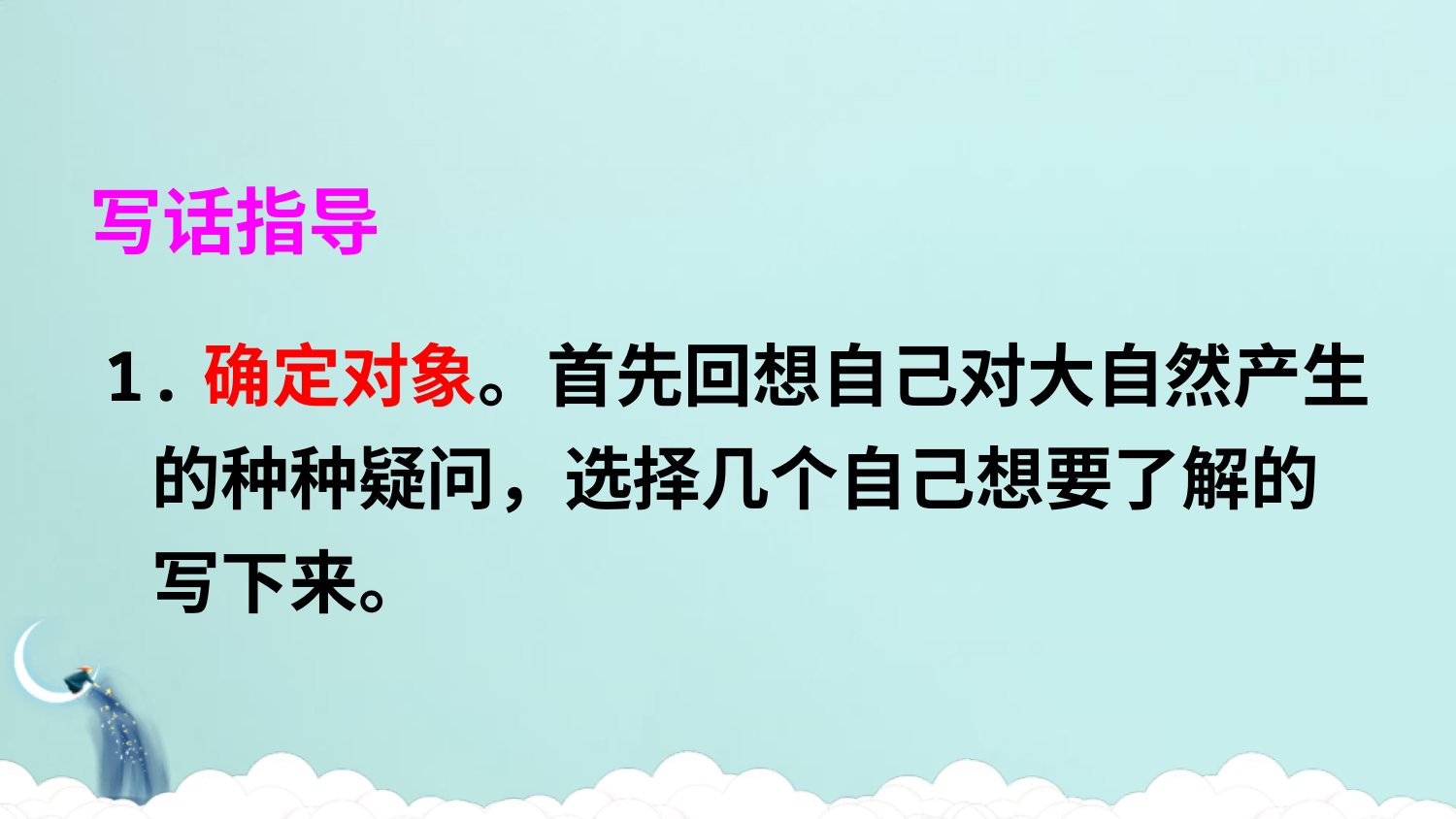

写话指导
1.确定对象。首先回想自己对大自然产生
  的种种疑问，选择几个自己想要了解的
  写下来。